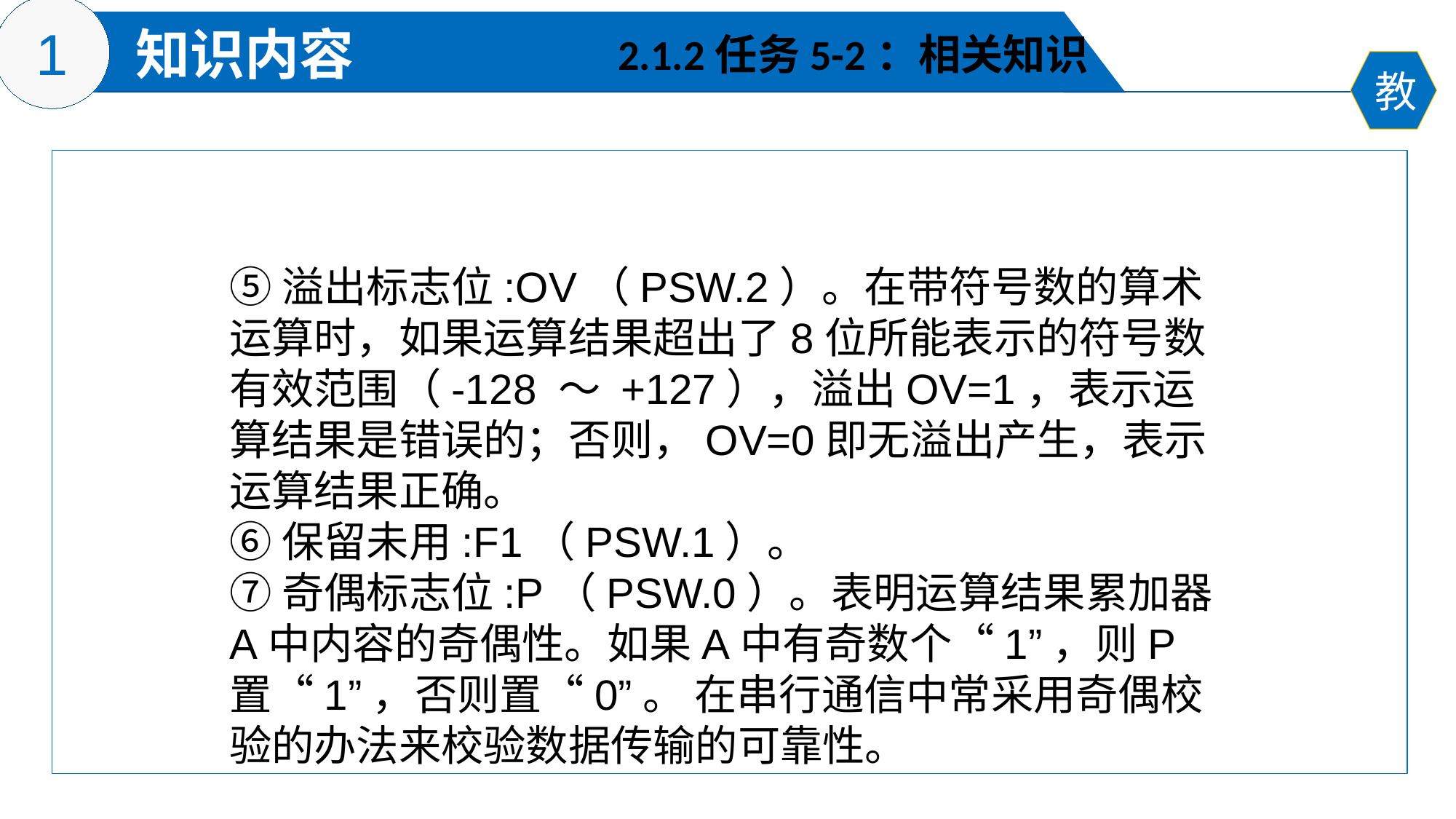

2.1.2任务5-2：相关知识

⑤溢出标志位:OV（PSW.2）。在带符号数的算术运算时，如果运算结果超出了8位所能表示的符号数有效范围（-128 ～ +127），溢出OV=1，表示运算结果是错误的；否则，OV=0即无溢出产生，表示运算结果正确。
⑥保留未用:F1（PSW.1）。
⑦奇偶标志位:P（PSW.0）。表明运算结果累加器A中内容的奇偶性。如果A中有奇数个“1”，则P置“1”，否则置“0”。 在串行通信中常采用奇偶校验的办法来校验数据传输的可靠性。